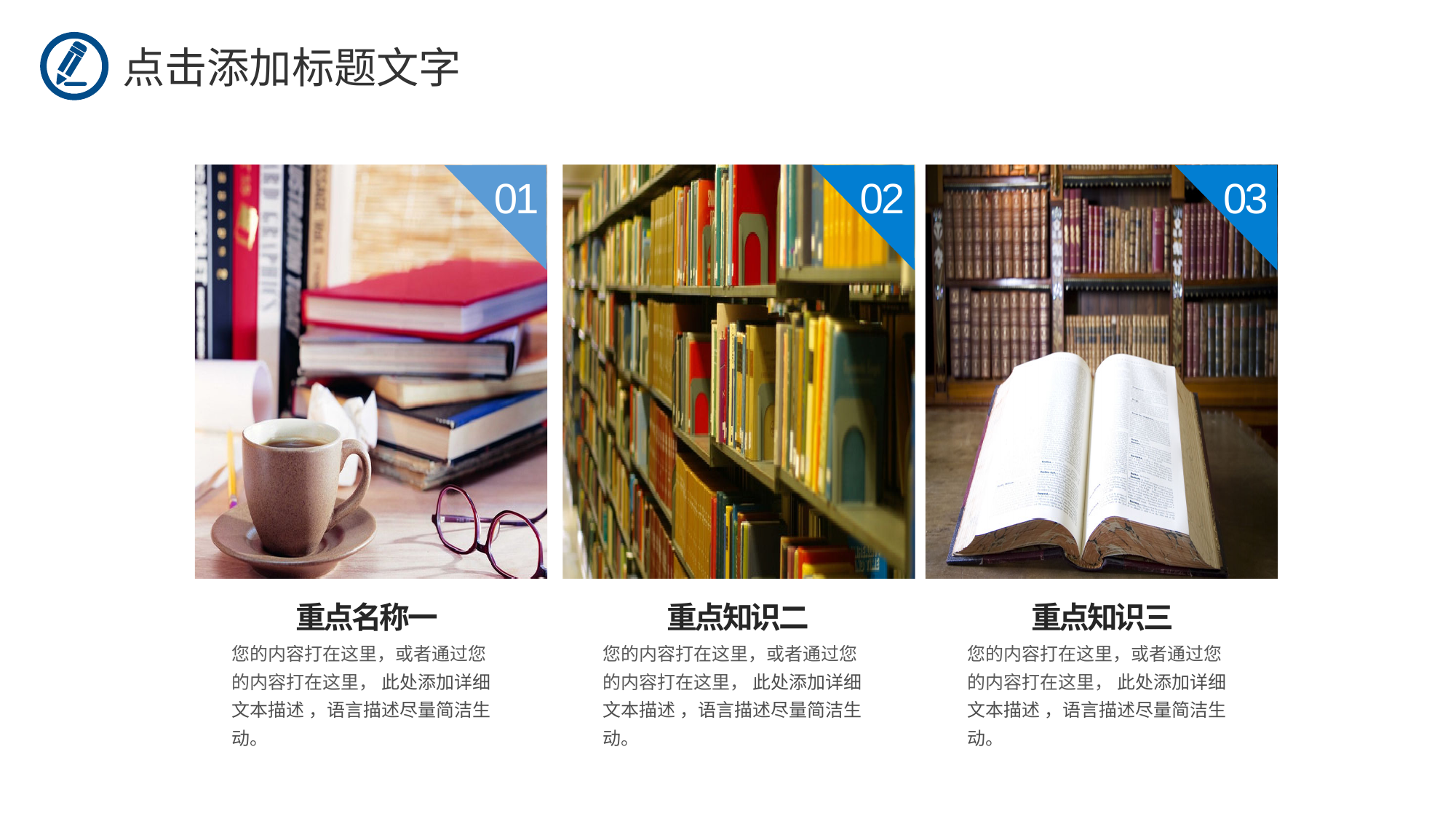

点击添加标题文字

01

02

03
重点名称一
重点知识二
重点知识三
您的内容打在这里，或者通过您的内容打在这里， 此处添加详细文本描述 ，语言描述尽量简洁生动。
您的内容打在这里，或者通过您的内容打在这里， 此处添加详细文本描述 ，语言描述尽量简洁生动。
您的内容打在这里，或者通过您的内容打在这里， 此处添加详细文本描述 ，语言描述尽量简洁生动。